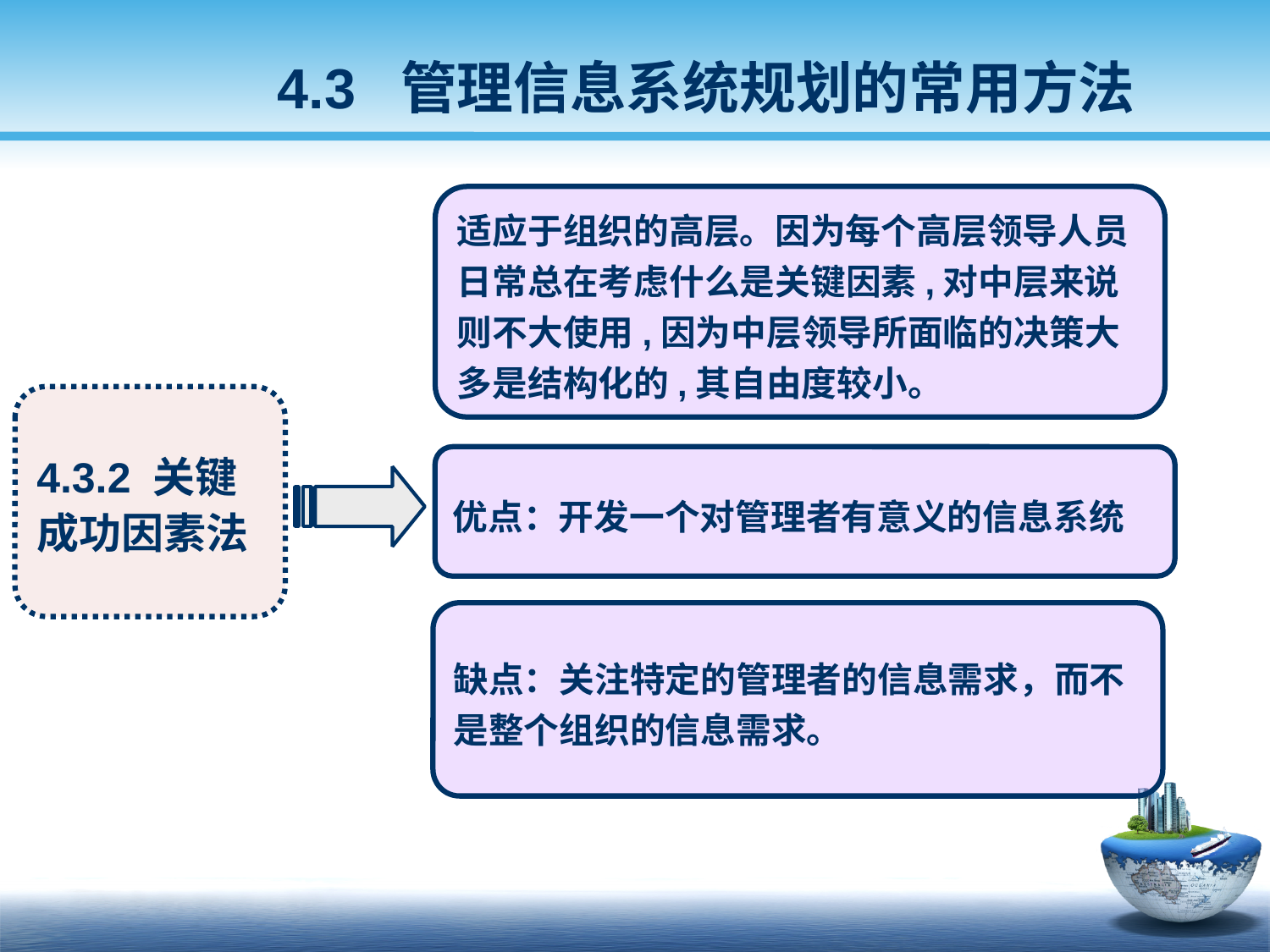

4.3  管理信息系统规划的常用方法
适应于组织的高层。因为每个高层领导人员日常总在考虑什么是关键因素,对中层来说则不大使用,因为中层领导所面临的决策大多是结构化的,其自由度较小。
4.3.2 关键成功因素法
优点：开发一个对管理者有意义的信息系统

缺点：关注特定的管理者的信息需求，而不是整个组织的信息需求。